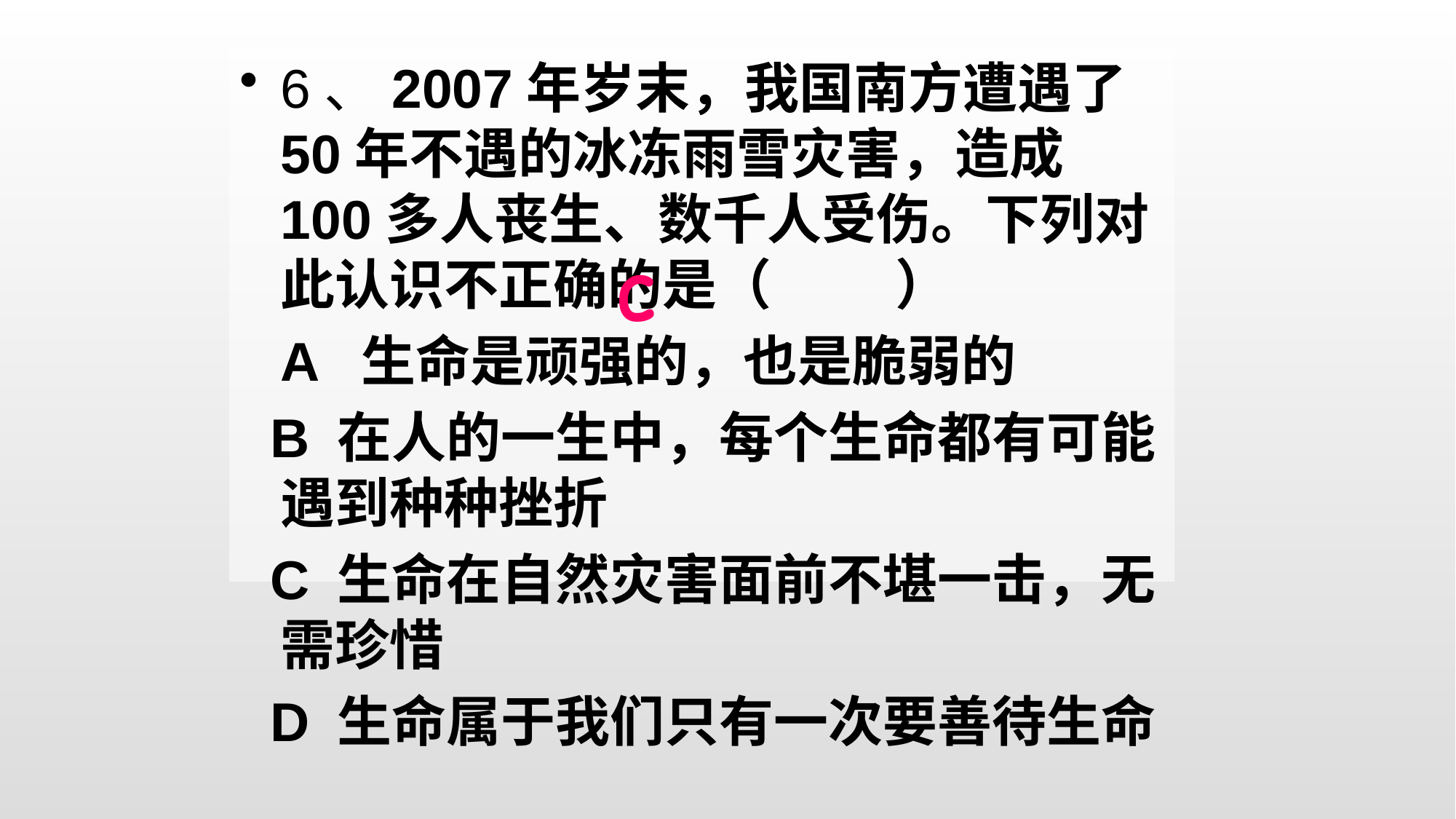

6、2007年岁末，我国南方遭遇了50年不遇的冰冻雨雪灾害，造成100多人丧生、数千人受伤。下列对此认识不正确的是（          ）
	A  生命是顽强的，也是脆弱的
  B 在人的一生中，每个生命都有可能遇到种种挫折
  C 生命在自然灾害面前不堪一击，无需珍惜
  D 生命属于我们只有一次要善待生命
C